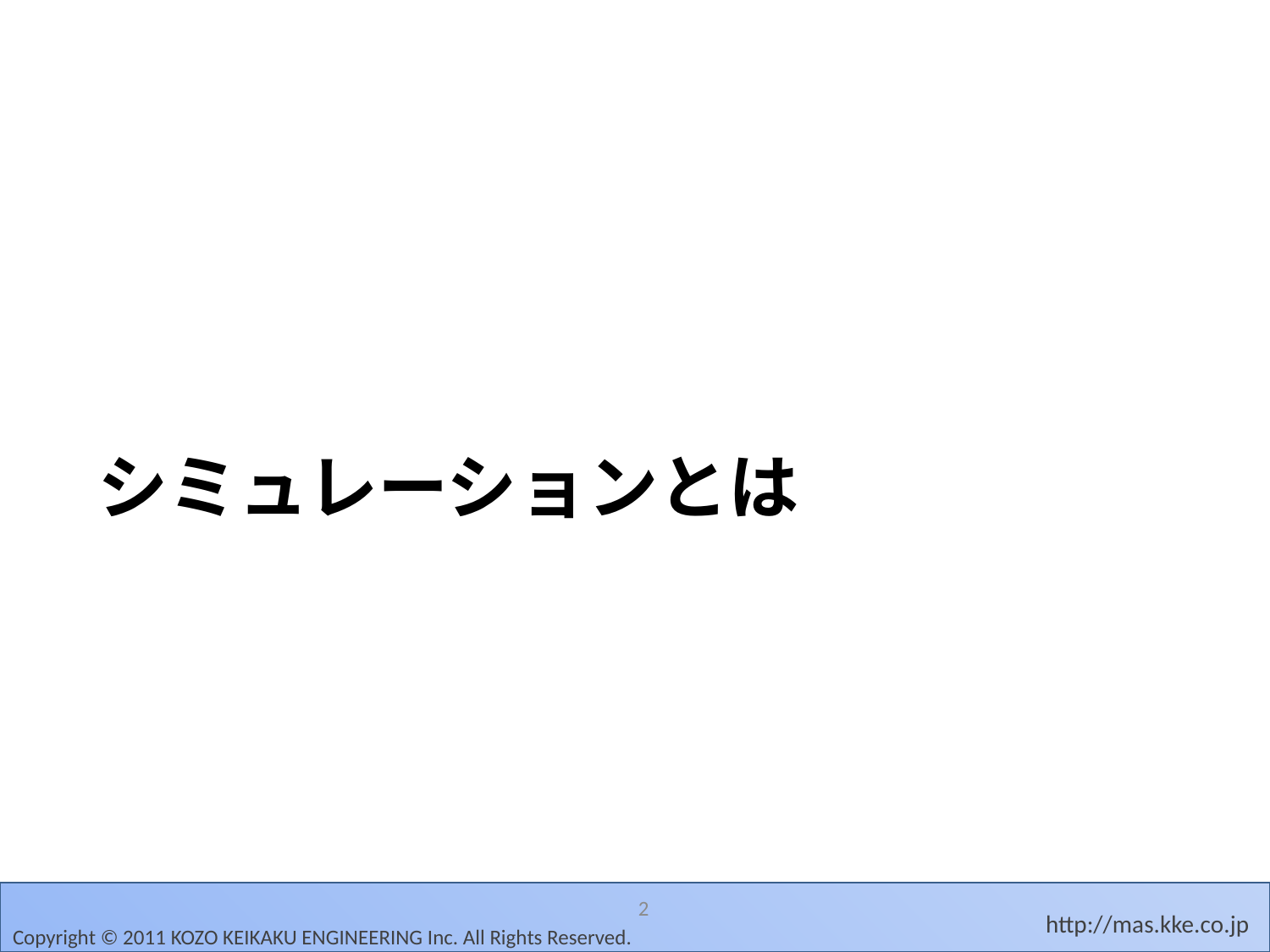

# シミュレーションとは
2
Copyright © 2011 KOZO KEIKAKU ENGINEERING Inc. All Rights Reserved.